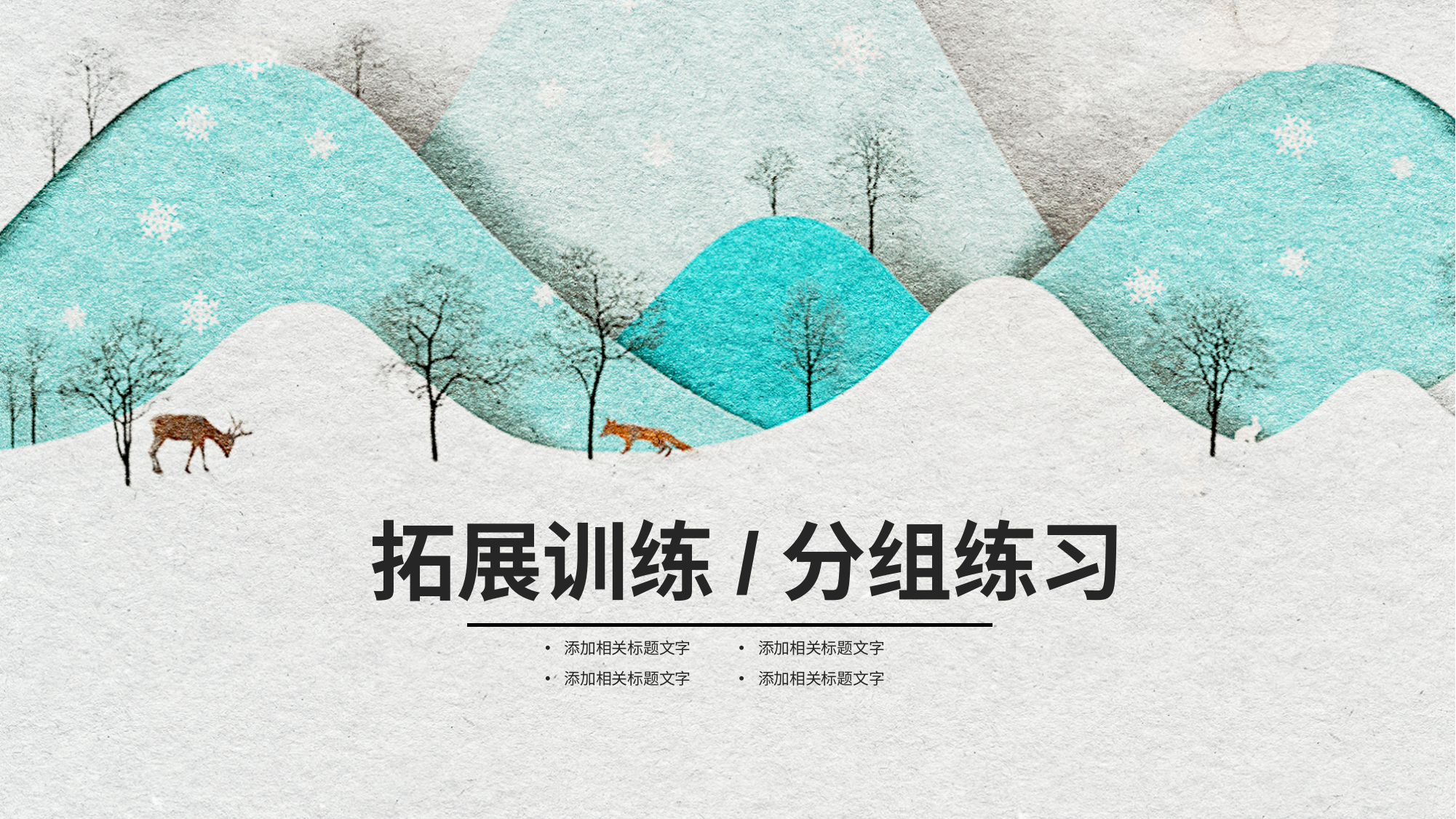

拓展训练/分组练习
添加相关标题文字
添加相关标题文字
添加相关标题文字
添加相关标题文字